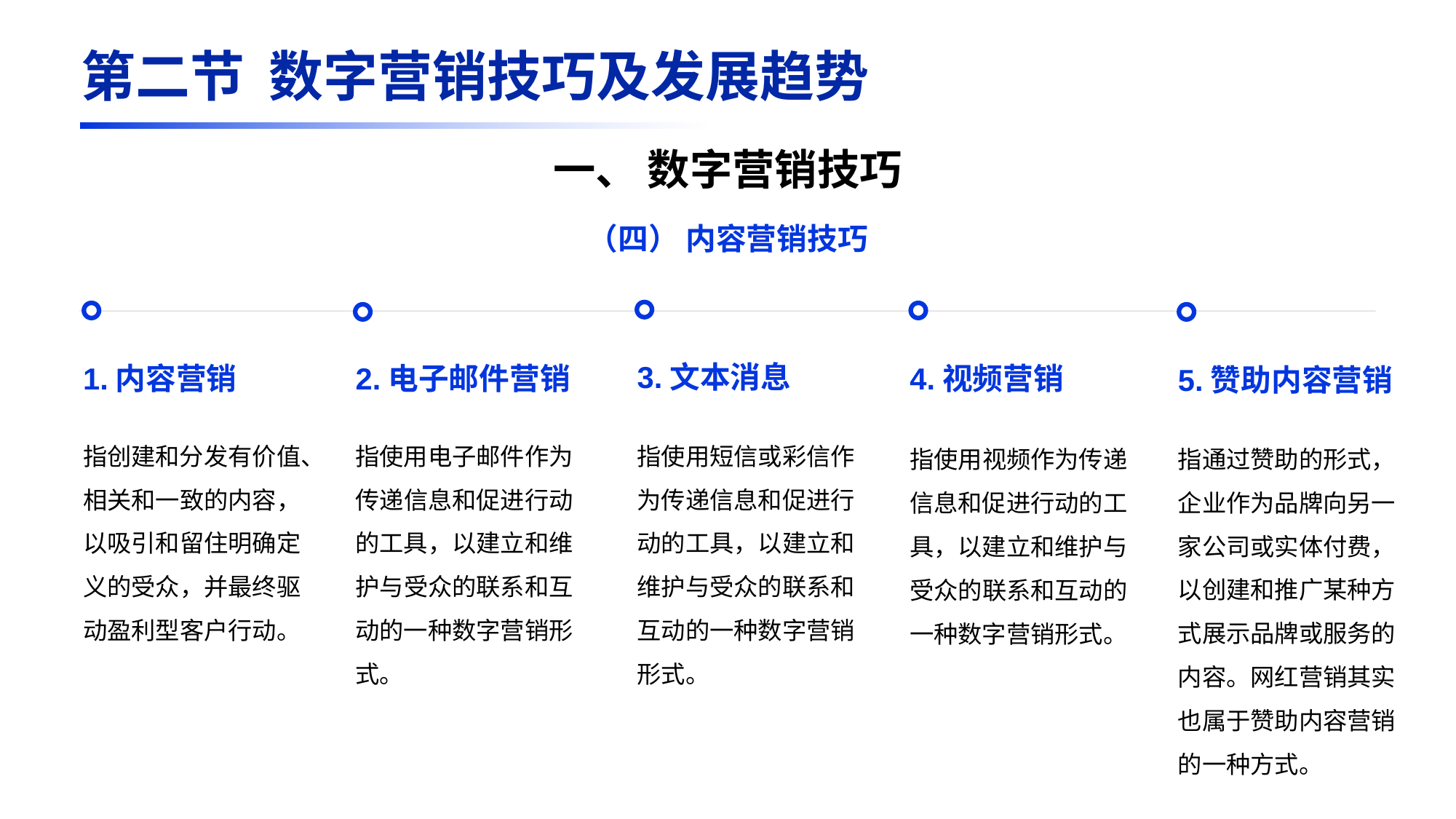

第二节  数字营销技巧及发展趋势
一、 数字营销技巧
（四） 内容营销技巧

3.文本消息
指使用短信或彩信作为传递信息和促进行动的工具，以建立和维护与受众的联系和互动的一种数字营销形式。

1.内容营销
指创建和分发有价值、相关和一致的内容，以吸引和留住明确定义的受众，并最终驱动盈利型客户行动。

4.视频营销
指使用视频作为传递信息和促进行动的工具，以建立和维护与受众的联系和互动的一种数字营销形式。

2.电子邮件营销
指使用电子邮件作为传递信息和促进行动的工具，以建立和维护与受众的联系和互动的一种数字营销形式。

5.赞助内容营销
指通过赞助的形式，企业作为品牌向另一家公司或实体付费，以创建和推广某种方式展示品牌或服务的内容。网红营销其实也属于赞助内容营销的一种方式。